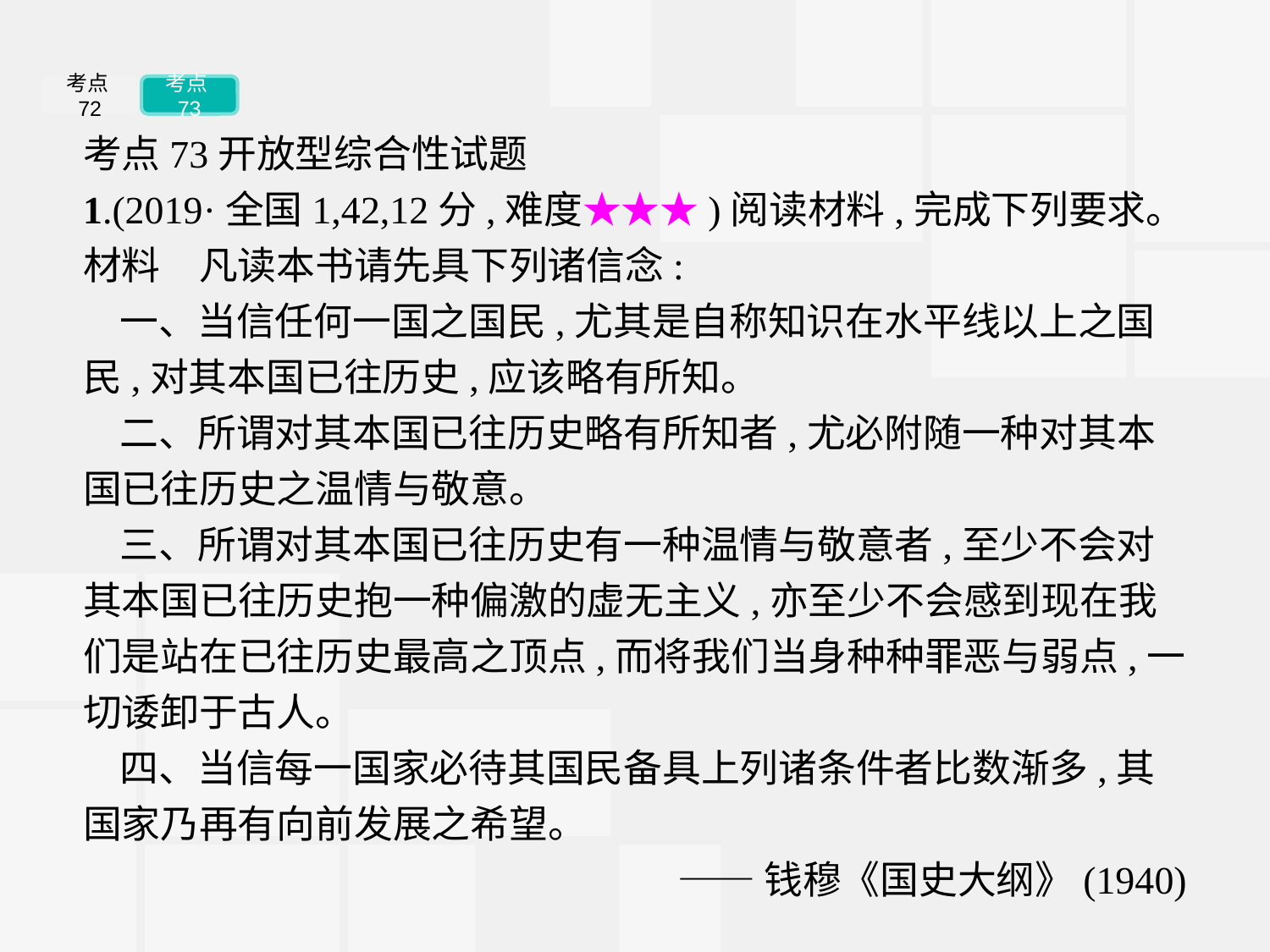

考点72
考点73
考点73开放型综合性试题
1.(2019·全国1,42,12分,难度★★★)阅读材料,完成下列要求。
材料　凡读本书请先具下列诸信念:
一、当信任何一国之国民,尤其是自称知识在水平线以上之国民,对其本国已往历史,应该略有所知。
二、所谓对其本国已往历史略有所知者,尤必附随一种对其本国已往历史之温情与敬意。
三、所谓对其本国已往历史有一种温情与敬意者,至少不会对其本国已往历史抱一种偏激的虚无主义,亦至少不会感到现在我们是站在已往历史最高之顶点,而将我们当身种种罪恶与弱点,一切诿卸于古人。
四、当信每一国家必待其国民备具上列诸条件者比数渐多,其国家乃再有向前发展之希望。
——钱穆《国史大纲》(1940)